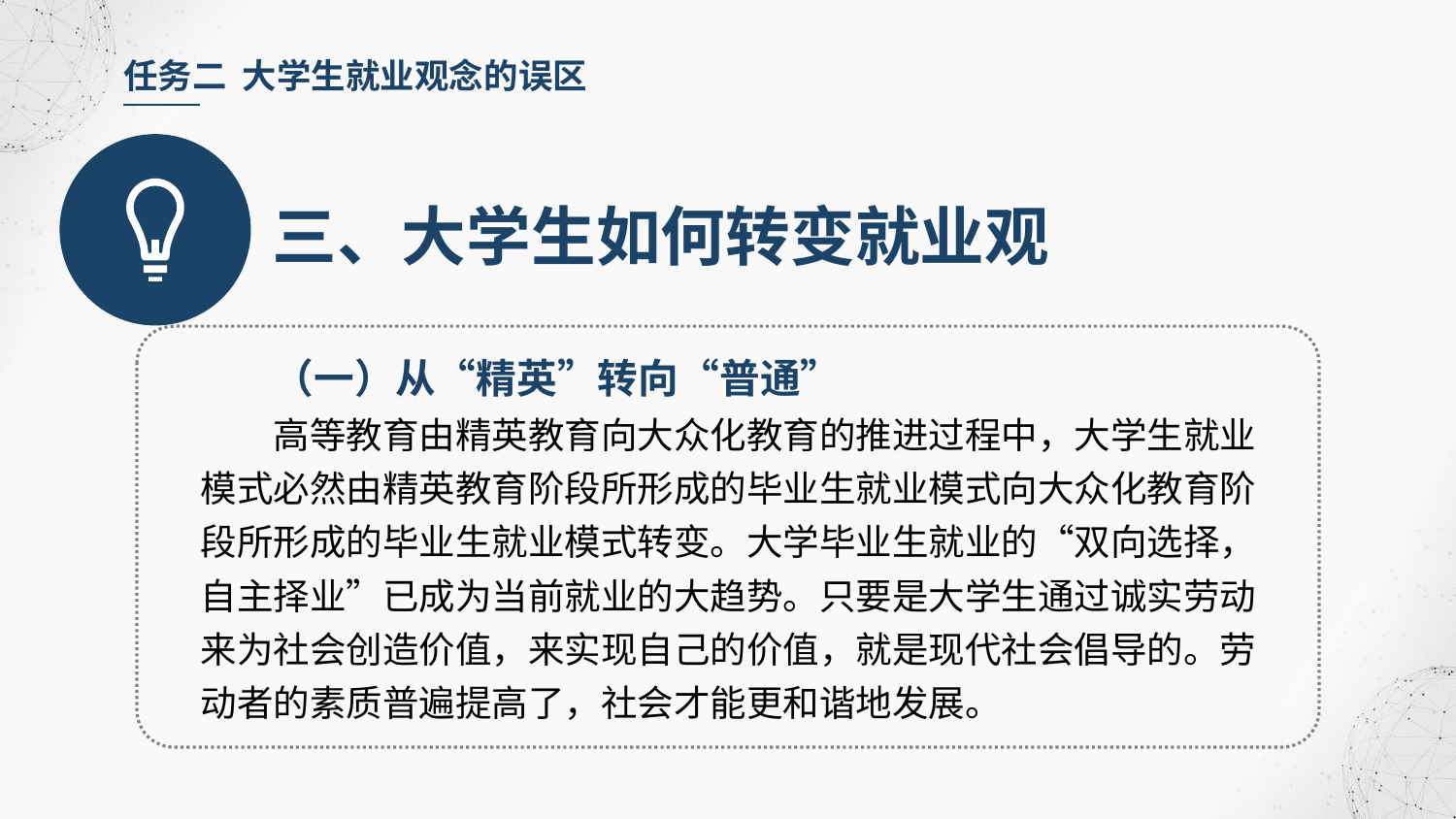

任务二  大学生就业观念的误区

三、大学生如何转变就业观

（一）从“精英”转向“普通”
高等教育由精英教育向大众化教育的推进过程中，大学生就业模式必然由精英教育阶段所形成的毕业生就业模式向大众化教育阶段所形成的毕业生就业模式转变。大学毕业生就业的“双向选择，自主择业”已成为当前就业的大趋势。只要是大学生通过诚实劳动来为社会创造价值，来实现自己的价值，就是现代社会倡导的。劳动者的素质普遍提高了，社会才能更和谐地发展。